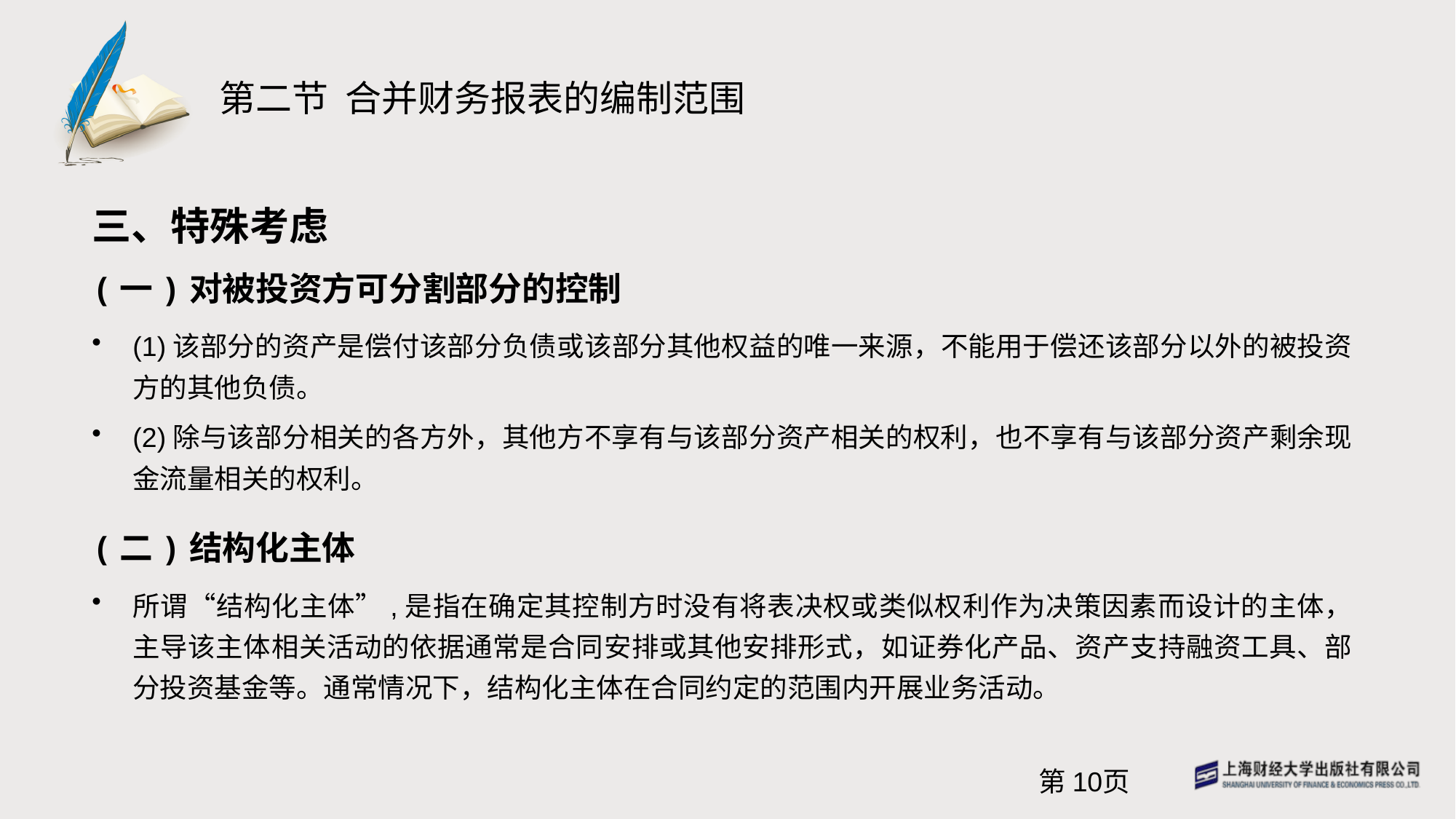

# 第二节  合并财务报表的编制范围
三、特殊考虑
(一)对被投资方可分割部分的控制
(1)该部分的资产是偿付该部分负债或该部分其他权益的唯一来源，不能用于偿还该部分以外的被投资方的其他负债。
(2)除与该部分相关的各方外，其他方不享有与该部分资产相关的权利，也不享有与该部分资产剩余现金流量相关的权利。
(二)结构化主体
所谓“结构化主体”,是指在确定其控制方时没有将表决权或类似权利作为决策因素而设计的主体，主导该主体相关活动的依据通常是合同安排或其他安排形式，如证券化产品、资产支持融资工具、部分投资基金等。通常情况下，结构化主体在合同约定的范围内开展业务活动。

10